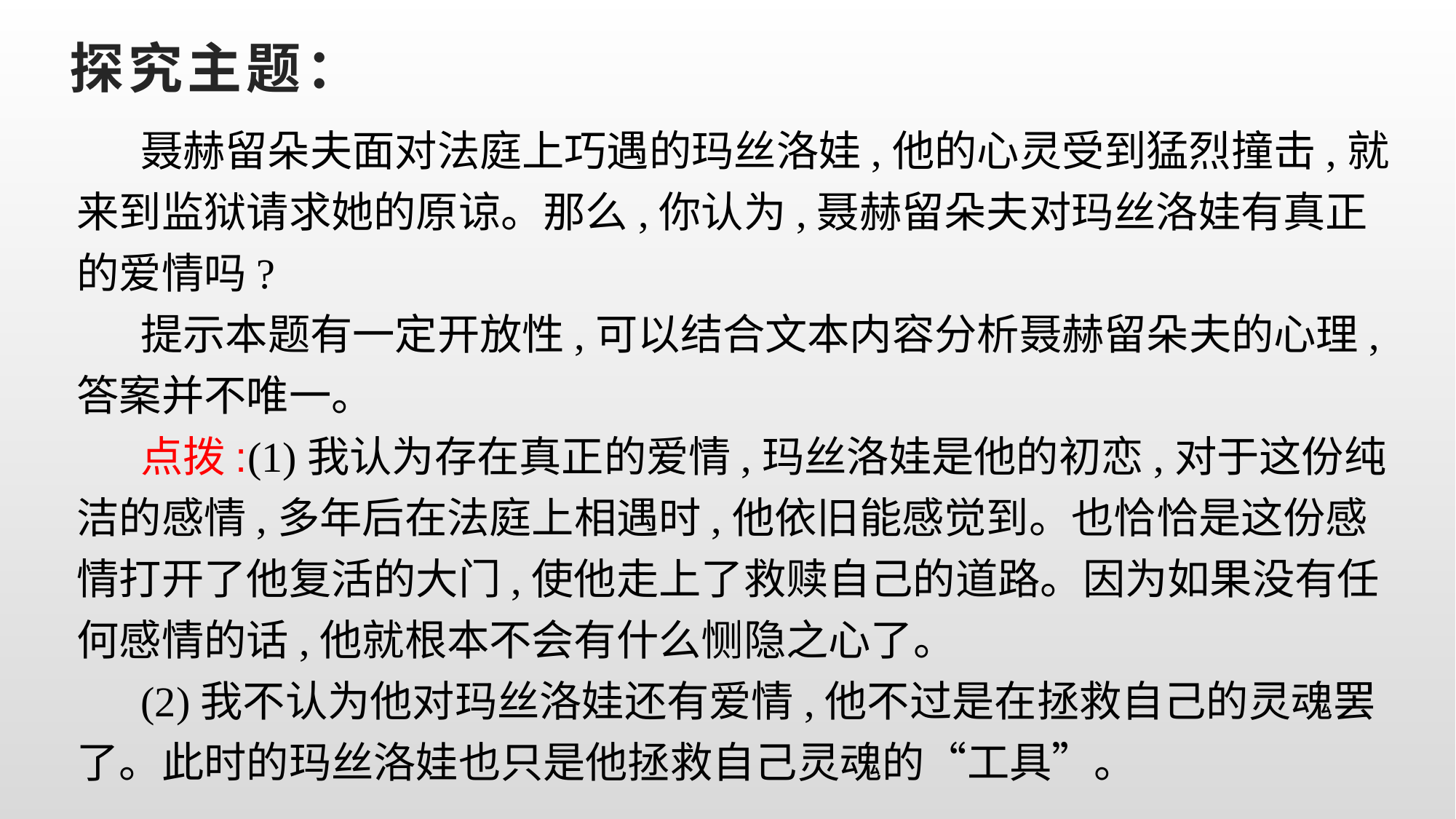

# 探究主题：
聂赫留朵夫面对法庭上巧遇的玛丝洛娃,他的心灵受到猛烈撞击,就来到监狱请求她的原谅。那么,你认为,聂赫留朵夫对玛丝洛娃有真正的爱情吗?
提示本题有一定开放性,可以结合文本内容分析聂赫留朵夫的心理,答案并不唯一。
点拨:(1)我认为存在真正的爱情,玛丝洛娃是他的初恋,对于这份纯洁的感情,多年后在法庭上相遇时,他依旧能感觉到。也恰恰是这份感情打开了他复活的大门,使他走上了救赎自己的道路。因为如果没有任何感情的话,他就根本不会有什么恻隐之心了。
(2)我不认为他对玛丝洛娃还有爱情,他不过是在拯救自己的灵魂罢了。此时的玛丝洛娃也只是他拯救自己灵魂的“工具”。